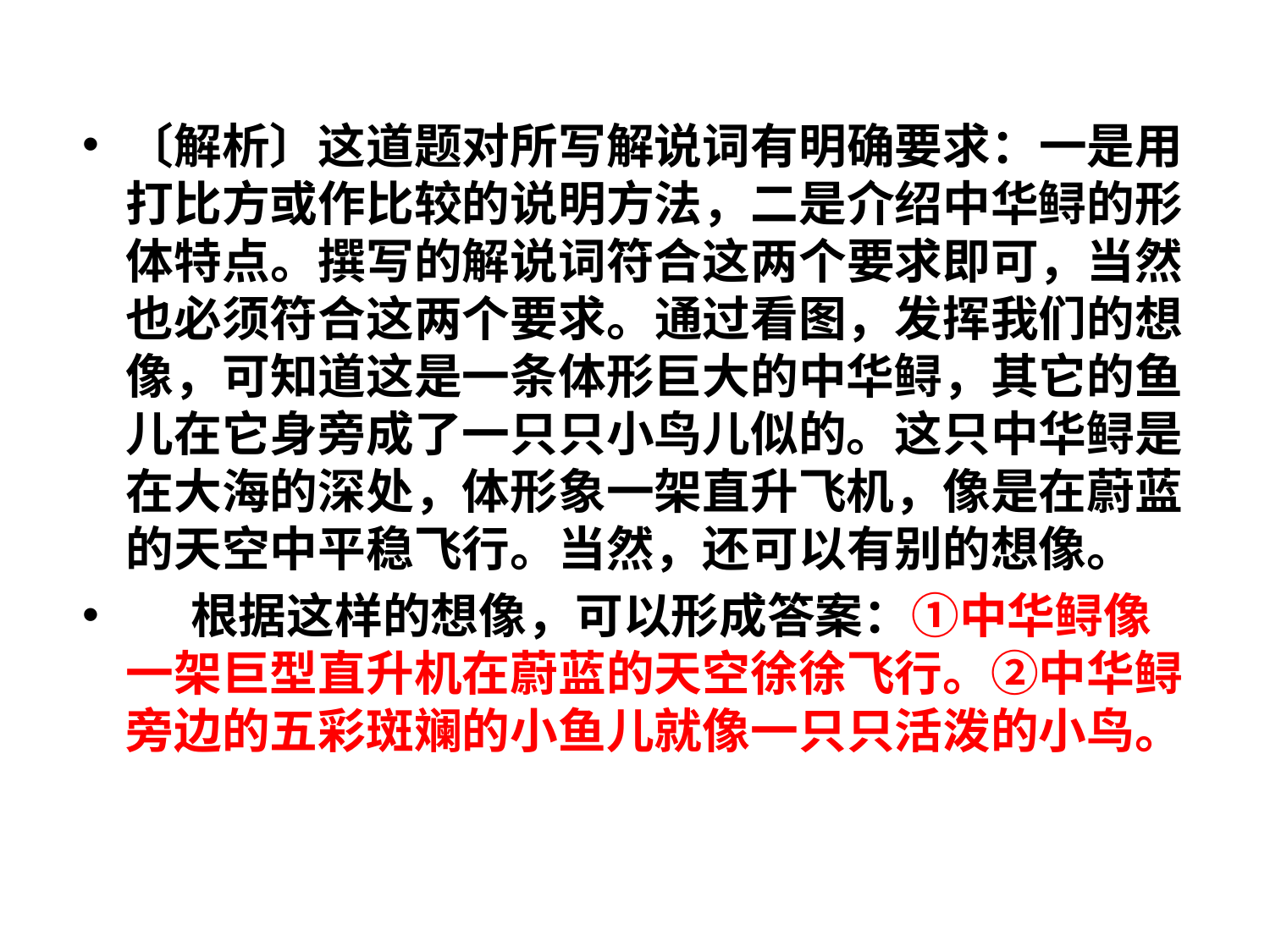

〔解析〕这道题对所写解说词有明确要求：一是用打比方或作比较的说明方法，二是介绍中华鲟的形体特点。撰写的解说词符合这两个要求即可，当然也必须符合这两个要求。通过看图，发挥我们的想像，可知道这是一条体形巨大的中华鲟，其它的鱼儿在它身旁成了一只只小鸟儿似的。这只中华鲟是在大海的深处，体形象一架直升飞机，像是在蔚蓝的天空中平稳飞行。当然，还可以有别的想像。
     根据这样的想像，可以形成答案：①中华鲟像一架巨型直升机在蔚蓝的天空徐徐飞行。②中华鲟旁边的五彩斑斓的小鱼儿就像一只只活泼的小鸟。